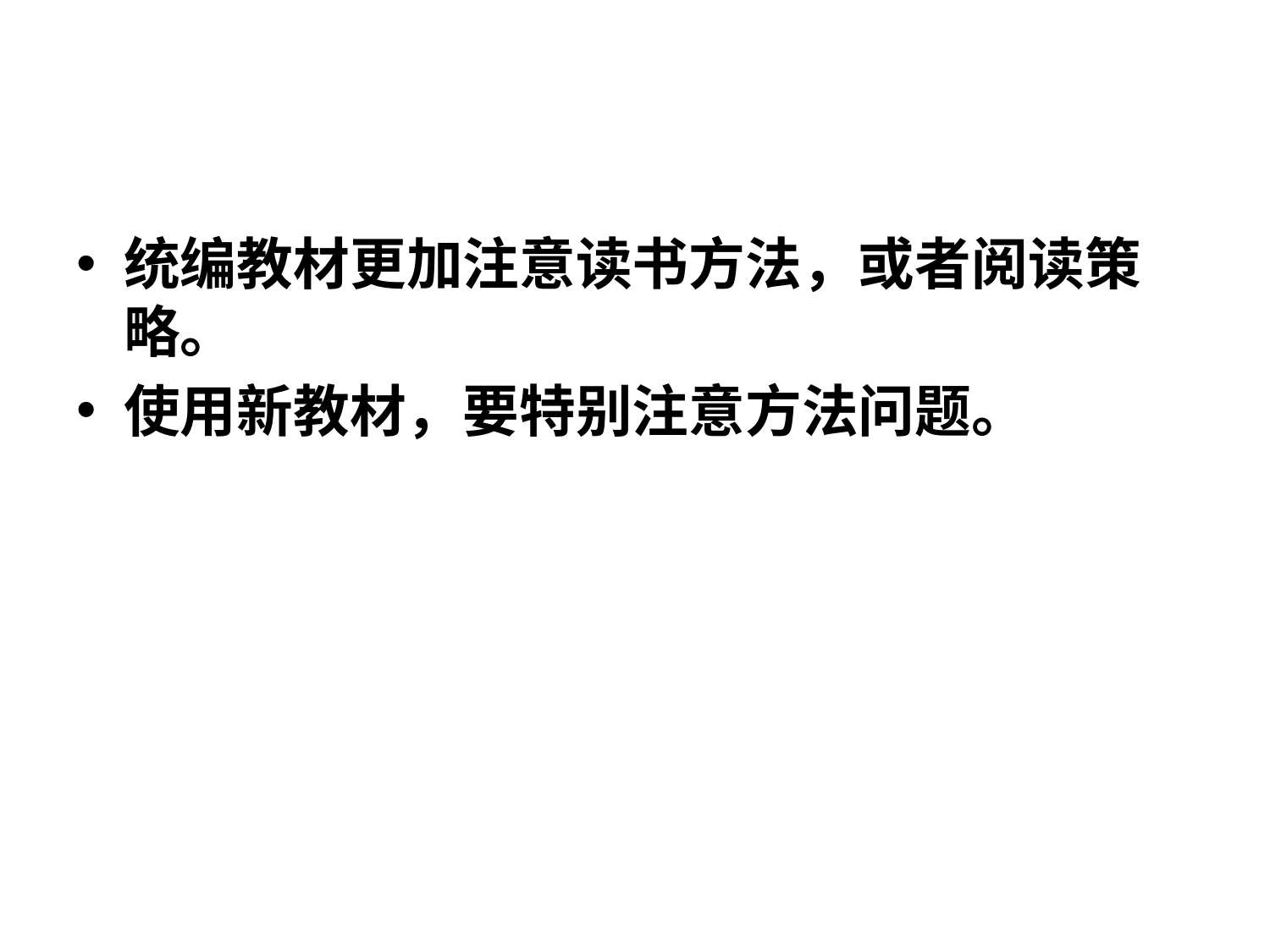

#
统编教材更加注意读书方法，或者阅读策略。
使用新教材，要特别注意方法问题。